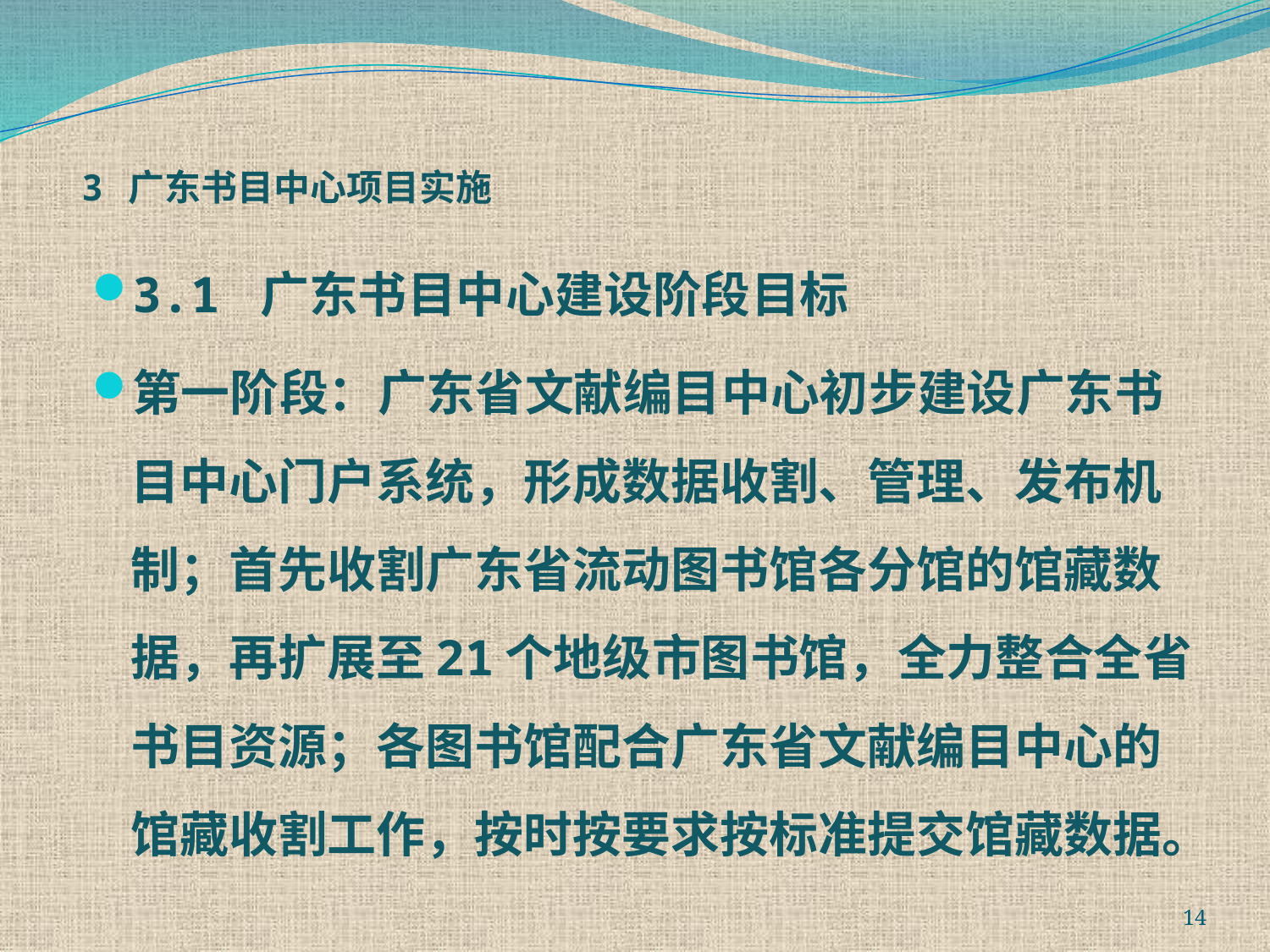

# 3 广东书目中心项目实施
3.1 广东书目中心建设阶段目标
第一阶段：广东省文献编目中心初步建设广东书目中心门户系统，形成数据收割、管理、发布机制；首先收割广东省流动图书馆各分馆的馆藏数据，再扩展至21个地级市图书馆，全力整合全省书目资源；各图书馆配合广东省文献编目中心的馆藏收割工作，按时按要求按标准提交馆藏数据。

14